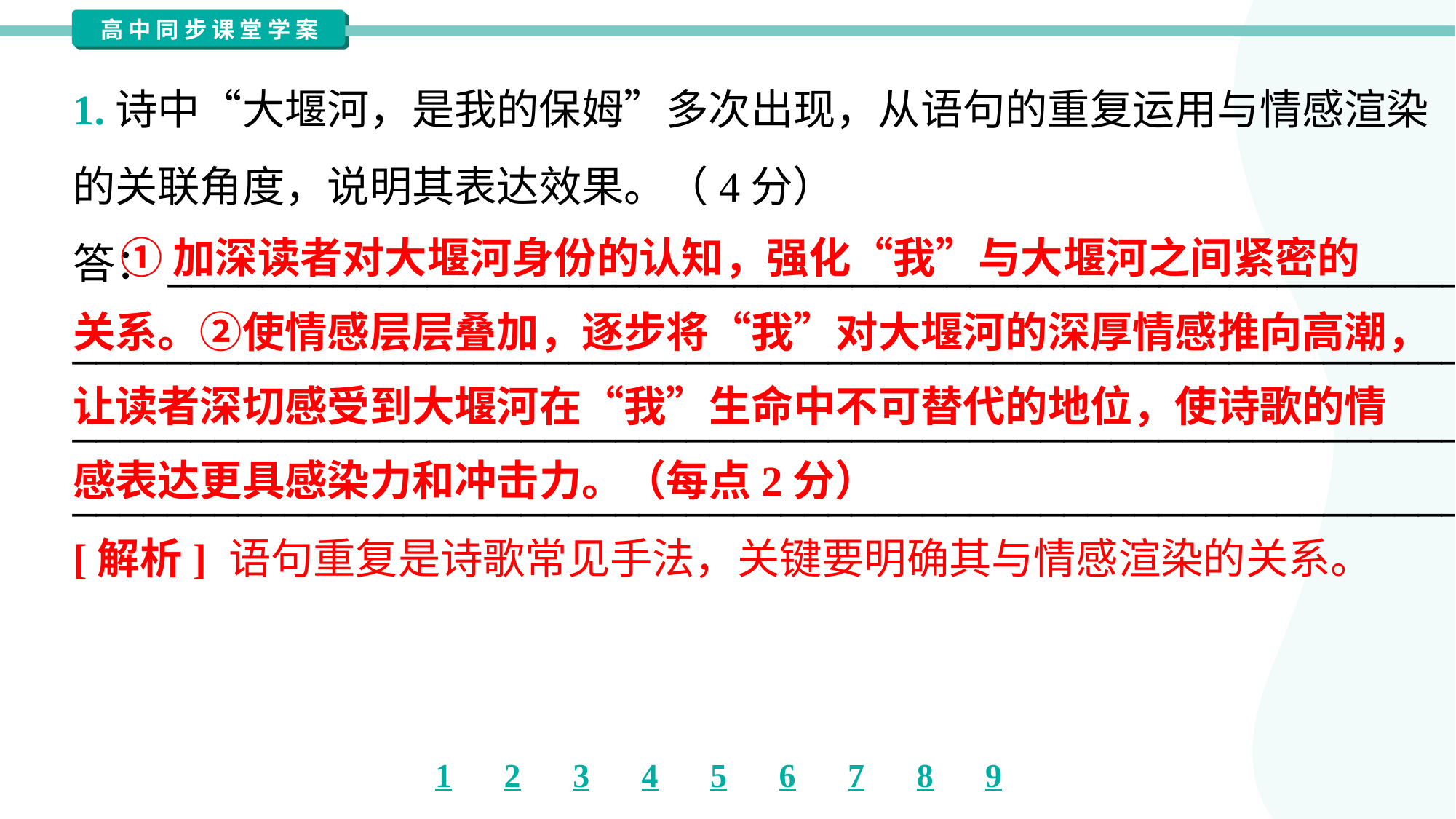

1.诗中“大堰河，是我的保姆”多次出现，从语句的重复运用与情感渲染
的关联角度，说明其表达效果。（4分）
答：_________________________________________________________
_____________________________________________________________
_____________________________________________________________
_____________________________________________________________
     ①加深读者对大堰河身份的认知，强化“我”与大堰河之间紧密的
关系。②使情感层层叠加，逐步将“我”对大堰河的深厚情感推向高潮，
让读者深切感受到大堰河在“我”生命中不可替代的地位，使诗歌的情
感表达更具感染力和冲击力。（每点2分）
[解析] 语句重复是诗歌常见手法，关键要明确其与情感渲染的关系。